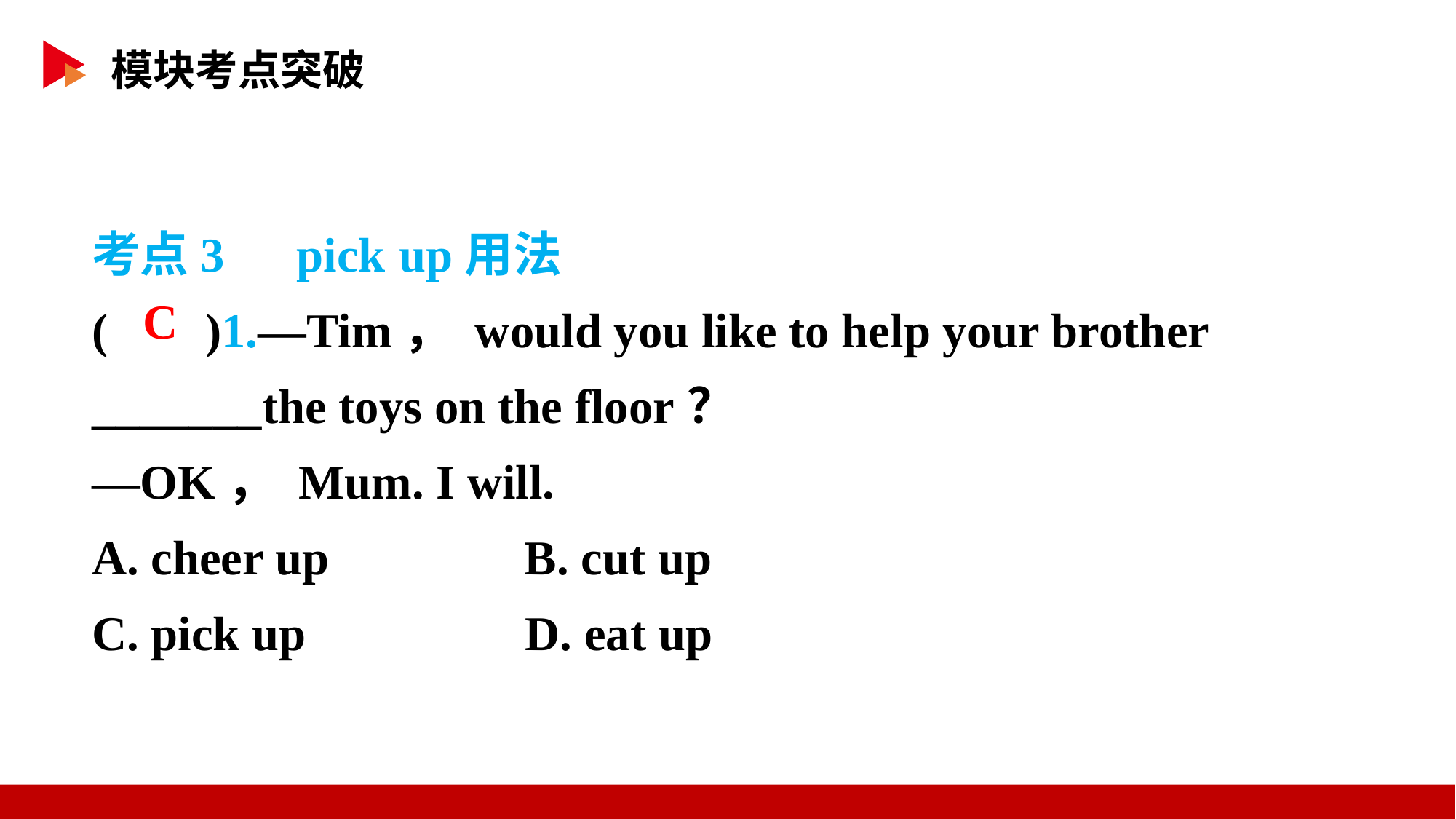

考点3　pick up用法
(        )1.—Tim， would you like to help your brother _______the toys on the floor？
—OK， Mum. I will.
A. cheer up                B. cut up
C. pick up                  D. eat up
   C